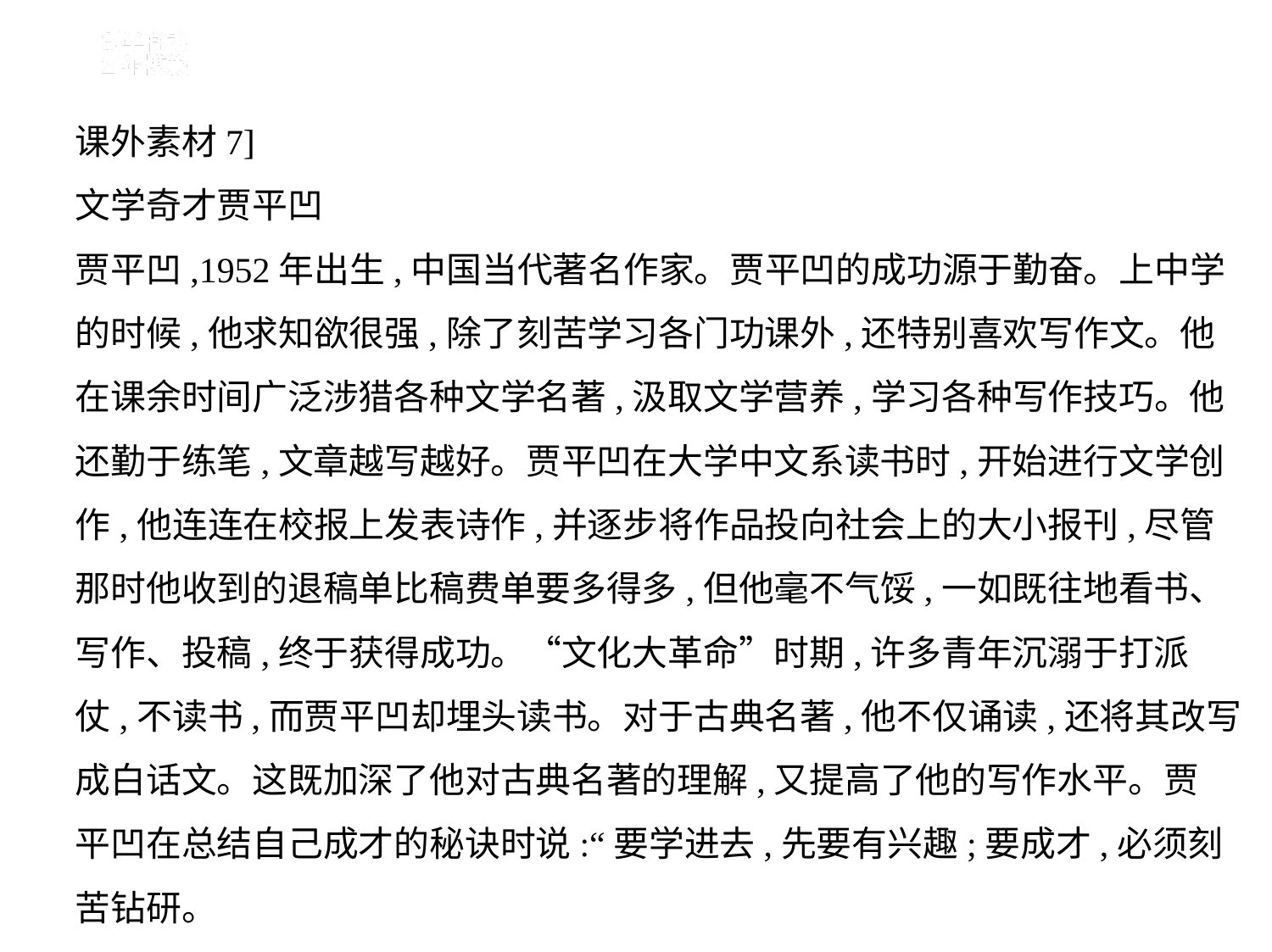

课外素材7]
文学奇才贾平凹
贾平凹,1952年出生,中国当代著名作家。贾平凹的成功源于勤奋。上中学
的时候,他求知欲很强,除了刻苦学习各门功课外,还特别喜欢写作文。他
在课余时间广泛涉猎各种文学名著,汲取文学营养,学习各种写作技巧。他
还勤于练笔,文章越写越好。贾平凹在大学中文系读书时,开始进行文学创
作,他连连在校报上发表诗作,并逐步将作品投向社会上的大小报刊,尽管
那时他收到的退稿单比稿费单要多得多,但他毫不气馁,一如既往地看书、
写作、投稿,终于获得成功。“文化大革命”时期,许多青年沉溺于打派
仗,不读书,而贾平凹却埋头读书。对于古典名著,他不仅诵读,还将其改写
成白话文。这既加深了他对古典名著的理解,又提高了他的写作水平。贾
平凹在总结自己成才的秘诀时说:“要学进去,先要有兴趣;要成才,必须刻
苦钻研。